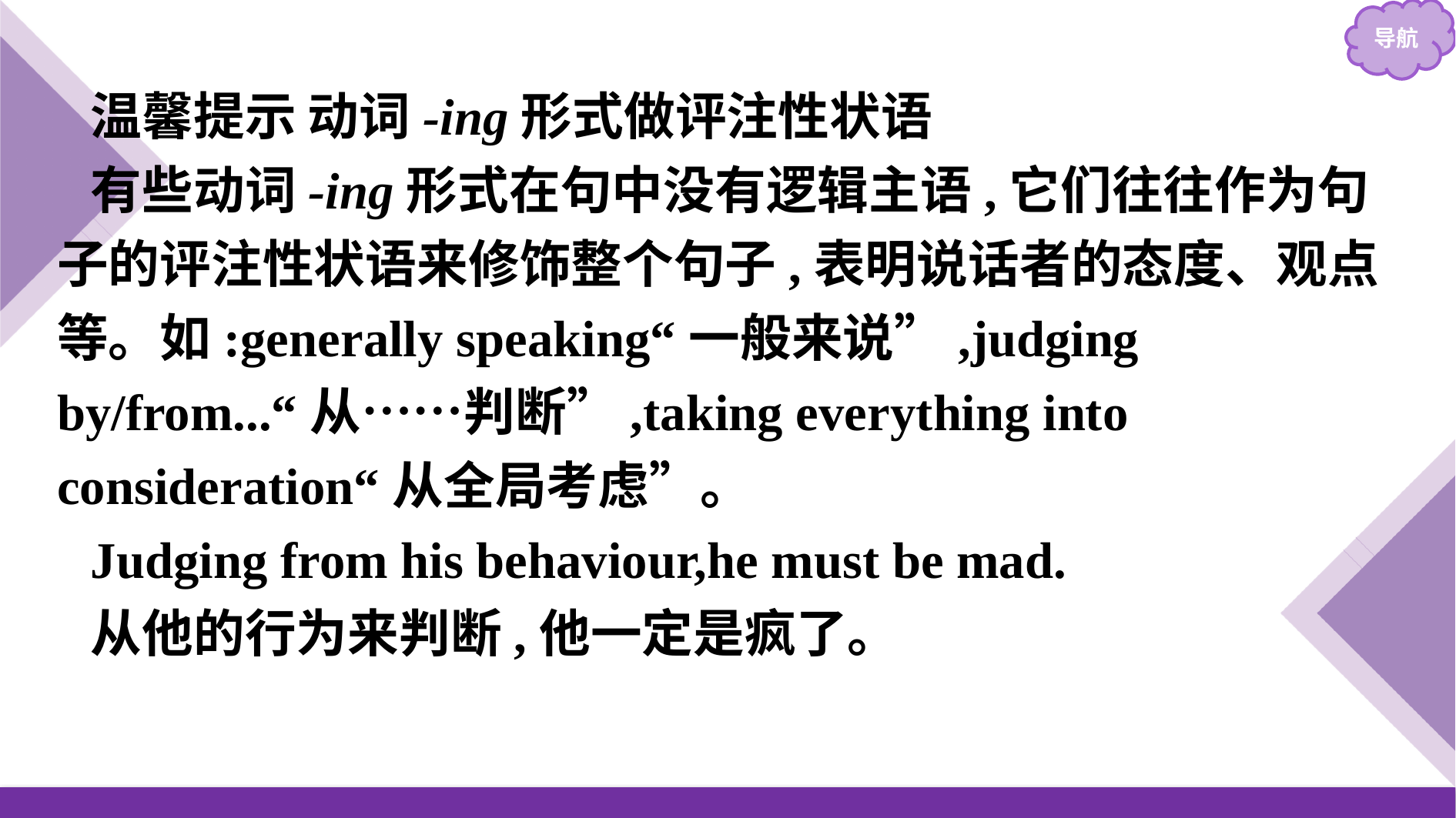

温馨提示 动词-ing形式做评注性状语
有些动词-ing形式在句中没有逻辑主语,它们往往作为句子的评注性状语来修饰整个句子,表明说话者的态度、观点等。如:generally speaking“一般来说”,judging by/from...“从……判断”,taking everything into consideration“从全局考虑”。
Judging from his behaviour,he must be mad.
从他的行为来判断,他一定是疯了。